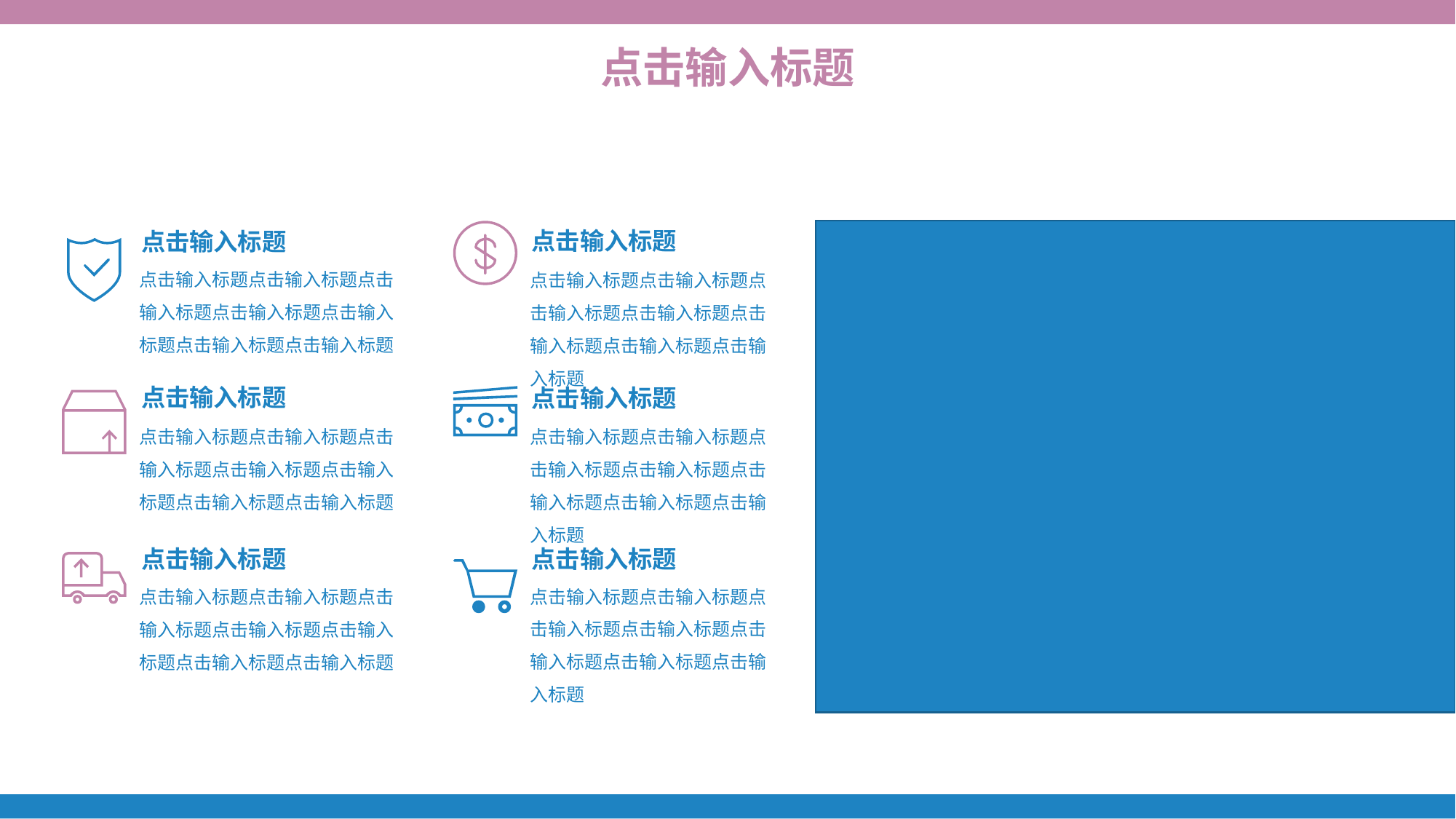

点击输入标题

点击输入标题
点击输入标题

点击输入标题点击输入标题点击输入标题点击输入标题点击输入标题点击输入标题点击输入标题
点击输入标题点击输入标题点击输入标题点击输入标题点击输入标题点击输入标题点击输入标题
点击输入标题
点击输入标题

点击输入标题点击输入标题点击输入标题点击输入标题点击输入标题点击输入标题点击输入标题
点击输入标题点击输入标题点击输入标题点击输入标题点击输入标题点击输入标题点击输入标题
点击输入标题
点击输入标题

点击输入标题点击输入标题点击输入标题点击输入标题点击输入标题点击输入标题点击输入标题
点击输入标题点击输入标题点击输入标题点击输入标题点击输入标题点击输入标题点击输入标题